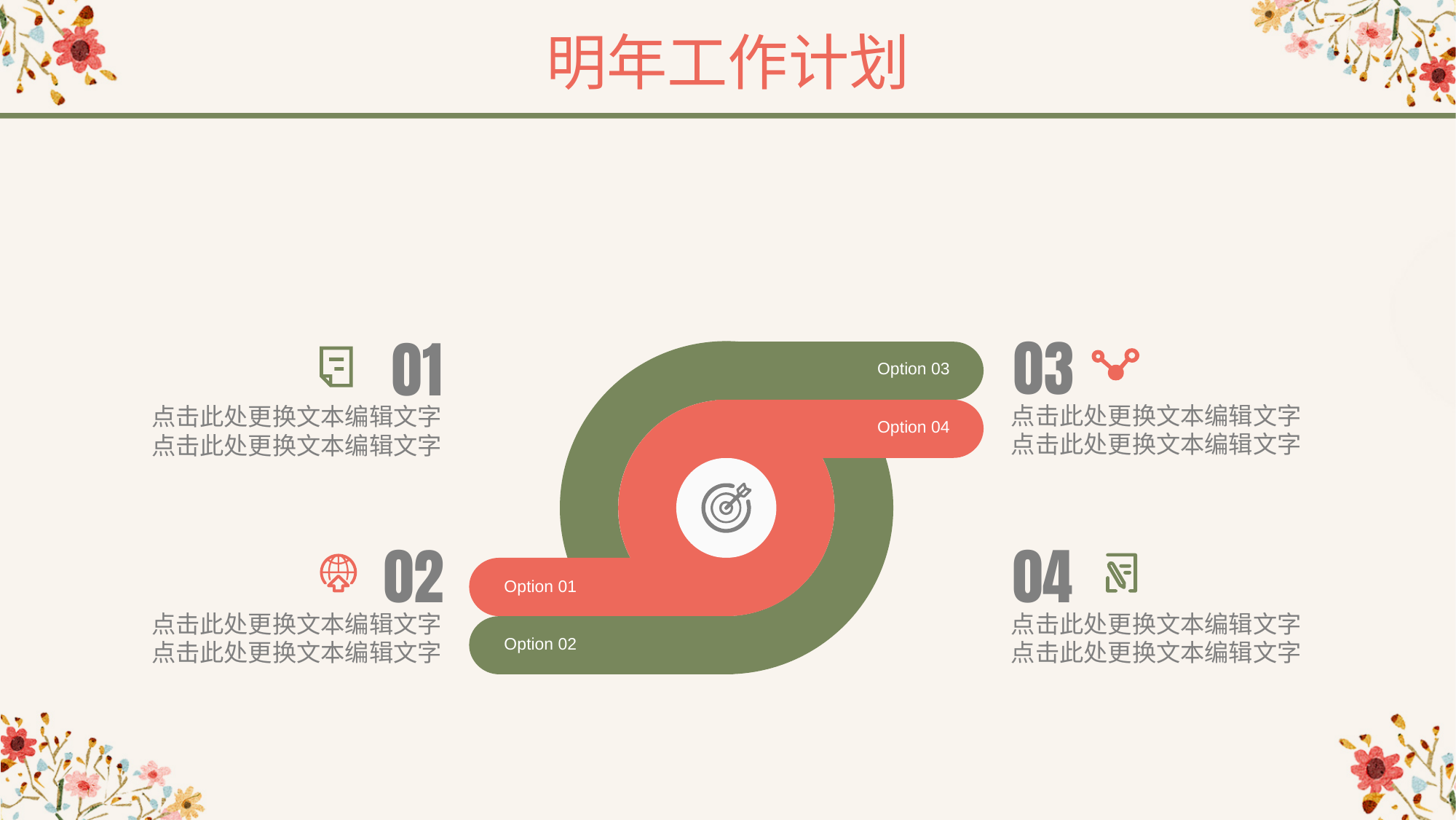

明年工作计划

03
01

Option 03
点击此处更换文本编辑文字
点击此处更换文本编辑文字
点击此处更换文本编辑文字
点击此处更换文本编辑文字
Option 04
02
04

Option 01
点击此处更换文本编辑文字
点击此处更换文本编辑文字
点击此处更换文本编辑文字
点击此处更换文本编辑文字
Option 02